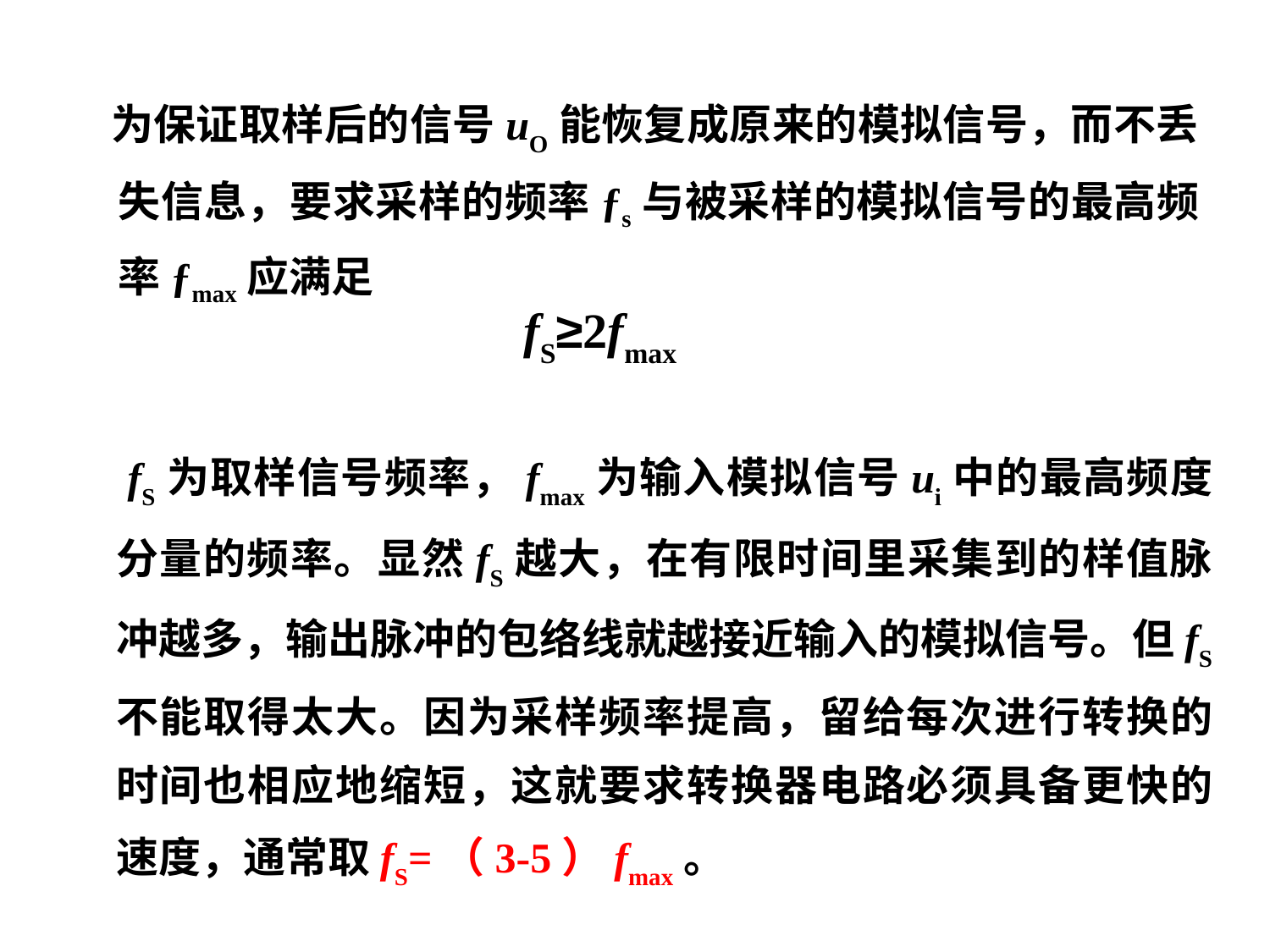

为保证取样后的信号uO能恢复成原来的模拟信号，而不丢失信息，要求采样的频率ƒs与被采样的模拟信号的最高频率ƒmax应满足
           fS≥2fmax
     fS为取样信号频率，fmax为输入模拟信号ui中的最高频度分量的频率。显然fS越大，在有限时间里采集到的样值脉冲越多，输出脉冲的包络线就越接近输入的模拟信号。但fS不能取得太大。因为采样频率提高，留给每次进行转换的时间也相应地缩短，这就要求转换器电路必须具备更快的速度，通常取fS=（3-5）fmax。